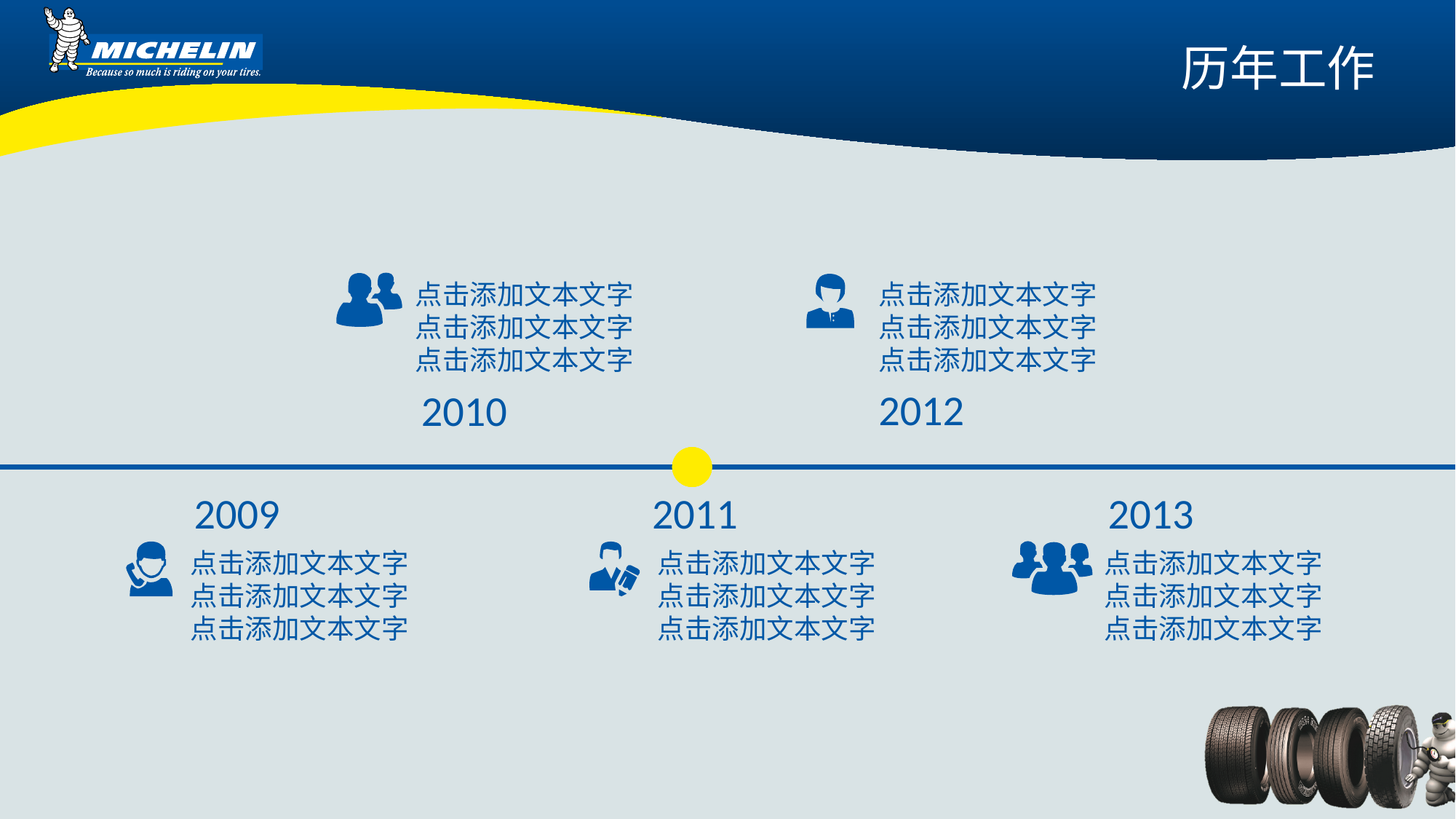

历年工作

点击添加文本文字
点击添加文本文字
点击添加文本文字

点击添加文本文字
点击添加文本文字
点击添加文本文字
2012
2010

2009
2011
2013

点击添加文本文字
点击添加文本文字
点击添加文本文字

点击添加文本文字
点击添加文本文字
点击添加文本文字

点击添加文本文字
点击添加文本文字
点击添加文本文字